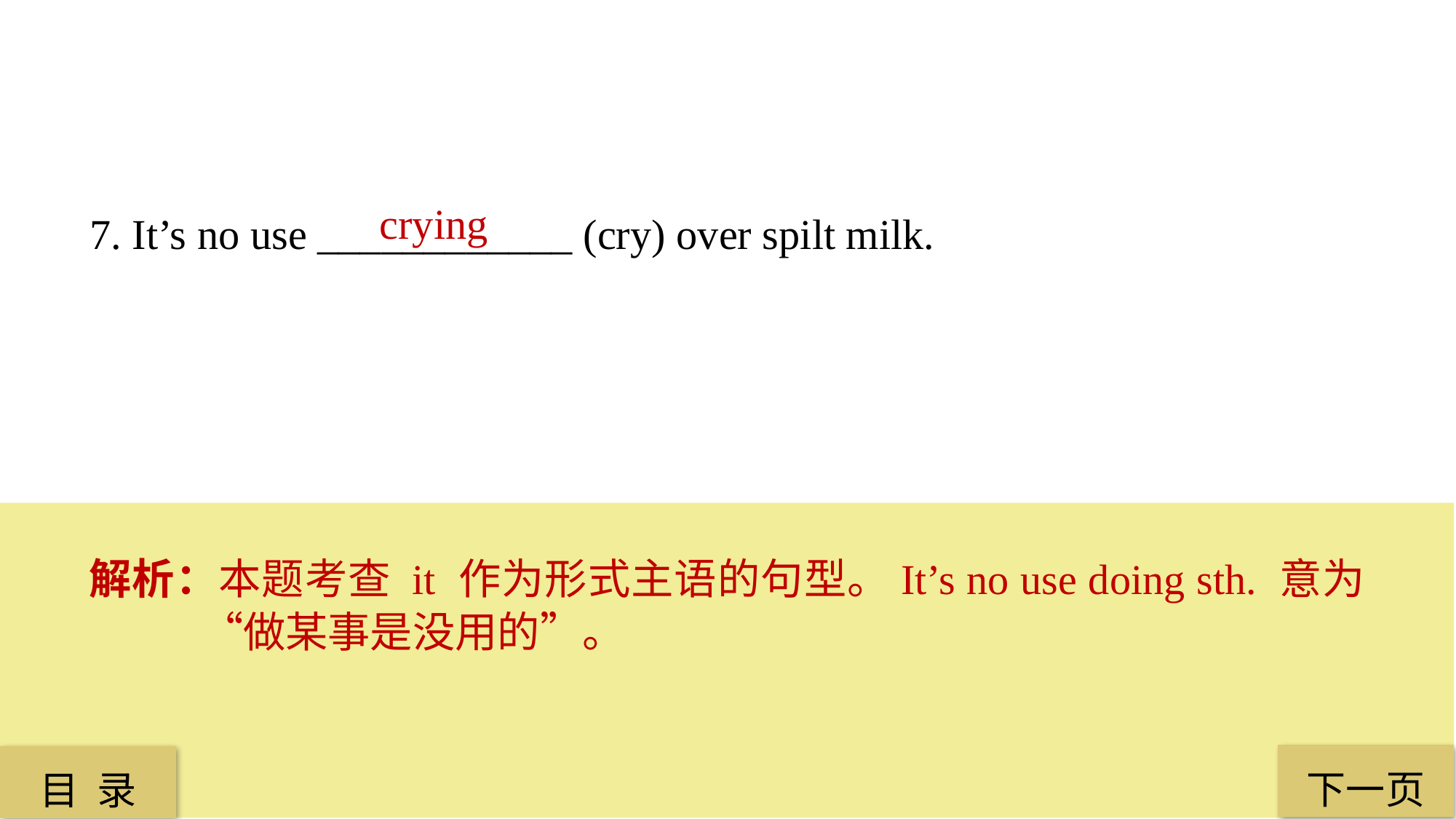

crying
7. It’s no use ____________ (cry) over spilt milk.
解析：本题考查 it 作为形式主语的句型。It’s no use doing sth. 意为“做某事是没用的”。